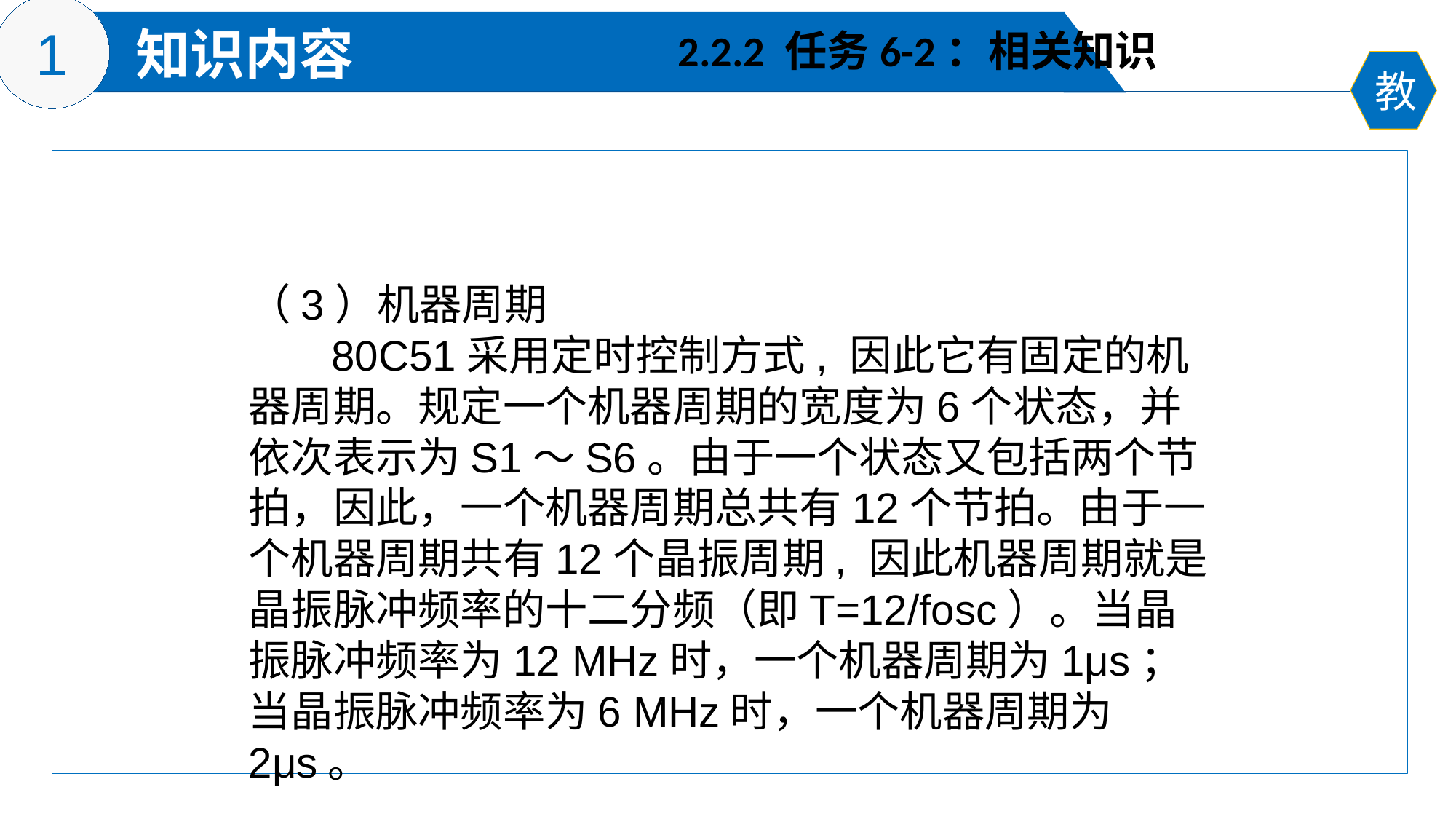

2.2.2 任务6-2：相关知识
（3）机器周期
       80C51采用定时控制方式, 因此它有固定的机器周期。规定一个机器周期的宽度为6个状态，并依次表示为S1～S6。由于一个状态又包括两个节拍，因此，一个机器周期总共有12个节拍。由于一个机器周期共有12个晶振周期, 因此机器周期就是晶振脉冲频率的十二分频（即T=12/fosc）。当晶振脉冲频率为12 MHz时，一个机器周期为1μs；当晶振脉冲频率为6 MHz时，一个机器周期为2μs。